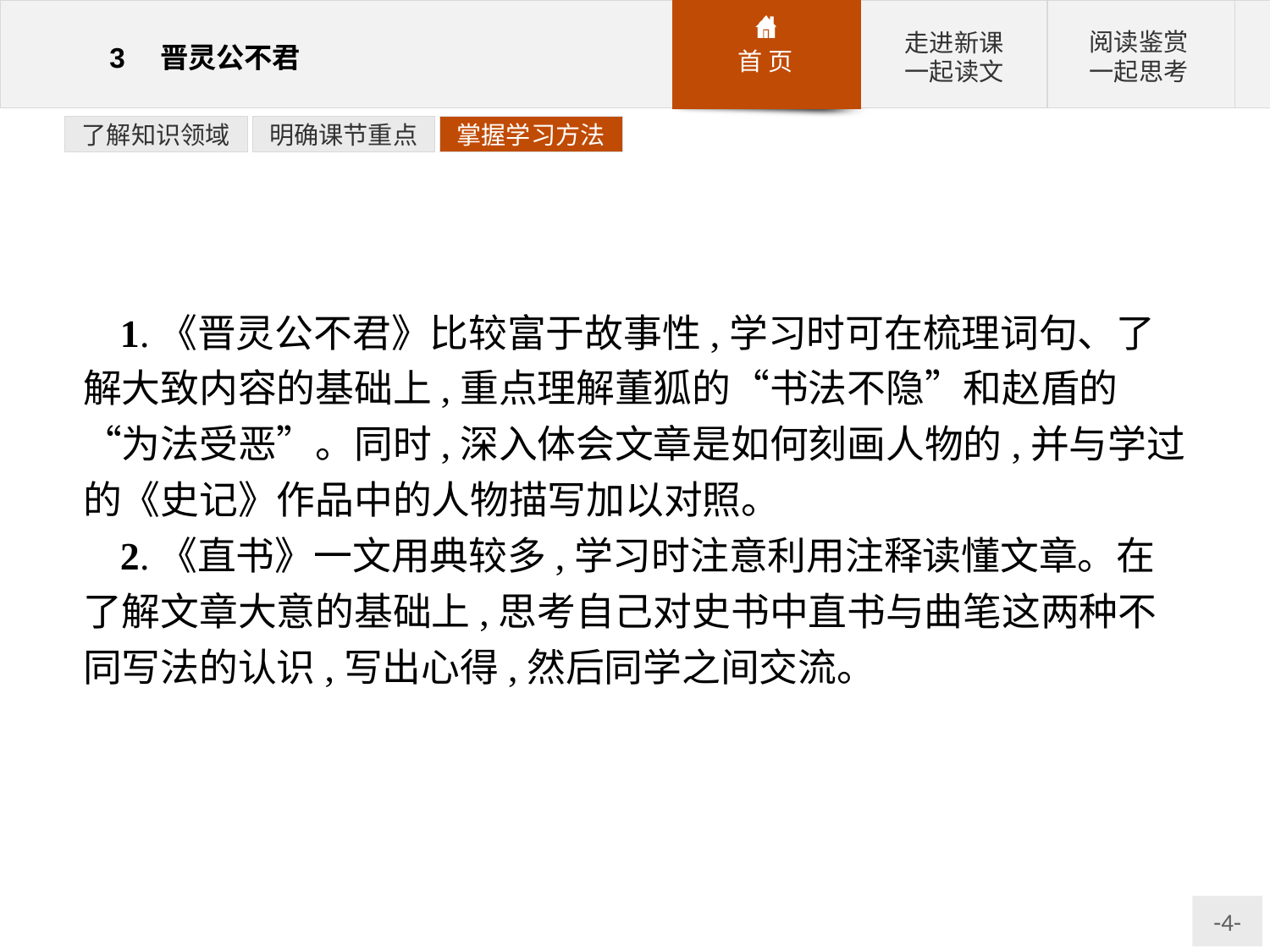

了解知识领域
明确课节重点
掌握学习方法
1.《晋灵公不君》比较富于故事性,学习时可在梳理词句、了解大致内容的基础上,重点理解董狐的“书法不隐”和赵盾的“为法受恶”。同时,深入体会文章是如何刻画人物的,并与学过的《史记》作品中的人物描写加以对照。
2.《直书》一文用典较多,学习时注意利用注释读懂文章。在了解文章大意的基础上,思考自己对史书中直书与曲笔这两种不同写法的认识,写出心得,然后同学之间交流。